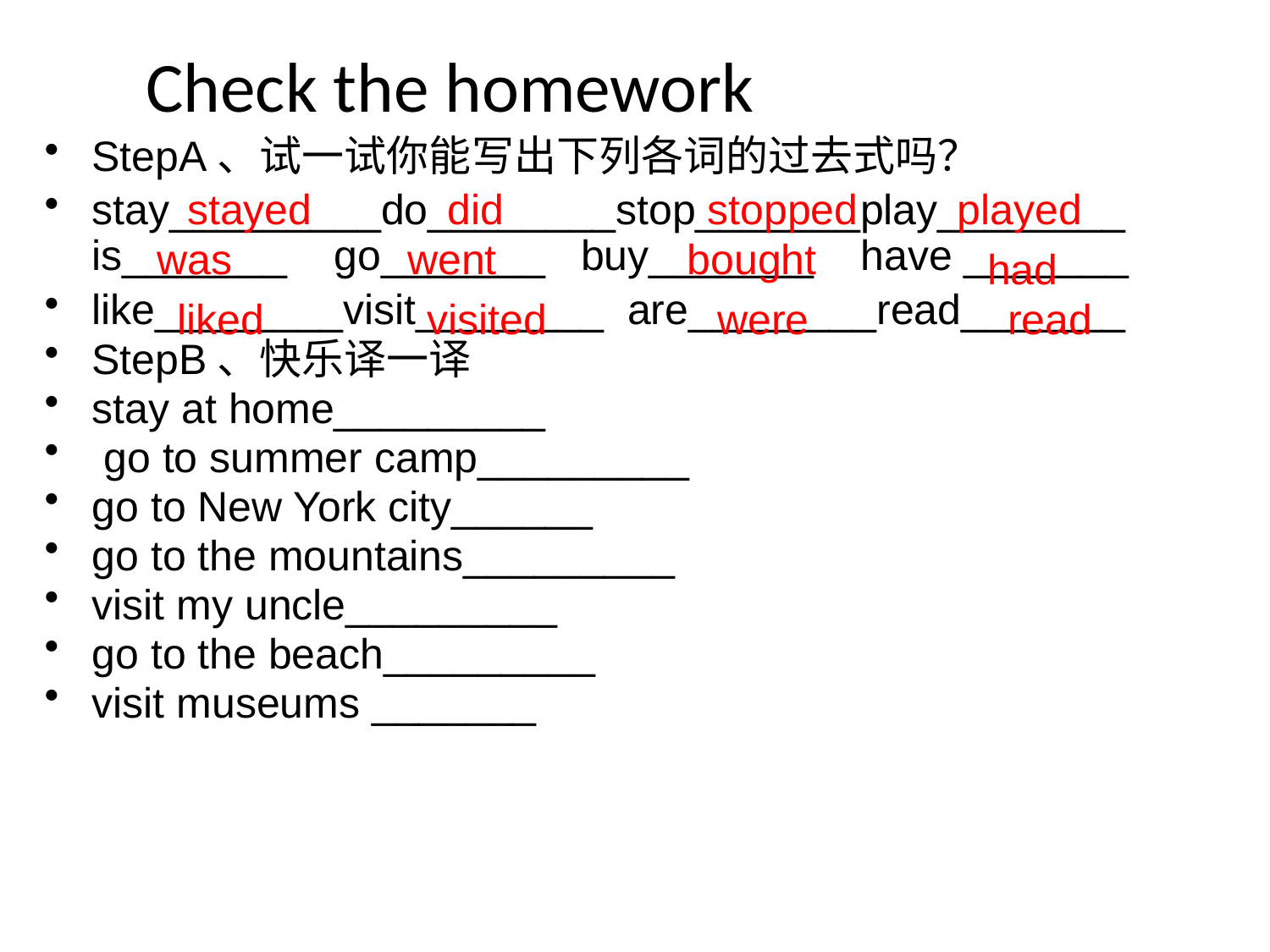

Check the homework
StepA、试一试你能写出下列各词的过去式吗？
stay_________do________stop_______play________   is_______    go_______   buy_______    have _______
like________visit________  are________read_______
StepB、快乐译一译
stay at home_________
 go to summer camp_________
go to New York city______
go to the mountains_________
visit my uncle_________
go to the beach_________
visit museums _______
stayed
did
stopped
played
was
went
bought
had
liked
visited
were
read